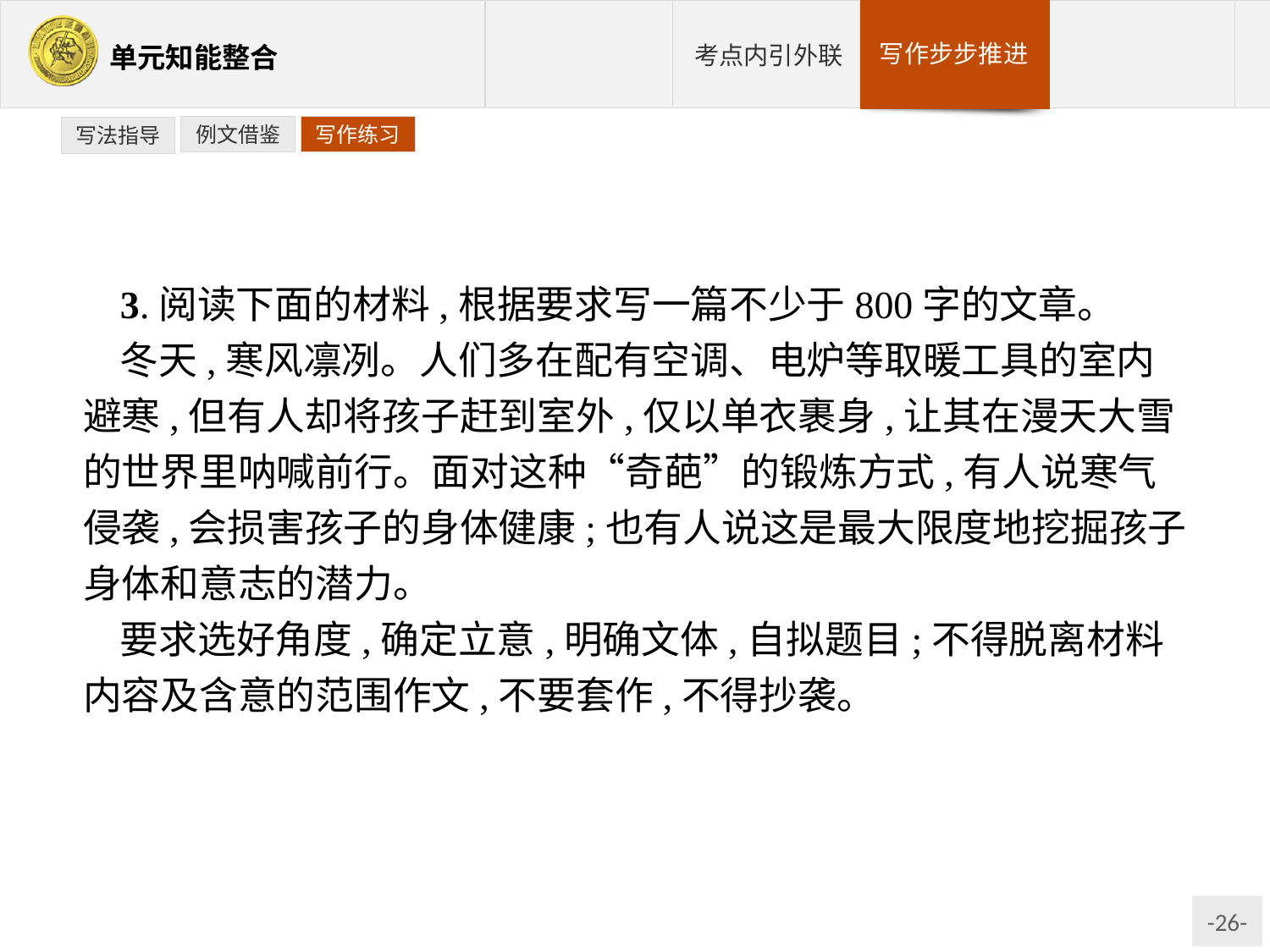

例文借鉴
写作练习
写法指导
3.阅读下面的材料,根据要求写一篇不少于800字的文章。
冬天,寒风凛冽。人们多在配有空调、电炉等取暖工具的室内避寒,但有人却将孩子赶到室外,仅以单衣裹身,让其在漫天大雪的世界里呐喊前行。面对这种“奇葩”的锻炼方式,有人说寒气侵袭,会损害孩子的身体健康;也有人说这是最大限度地挖掘孩子身体和意志的潜力。
要求选好角度,确定立意,明确文体,自拟题目;不得脱离材料内容及含意的范围作文,不要套作,不得抄袭。